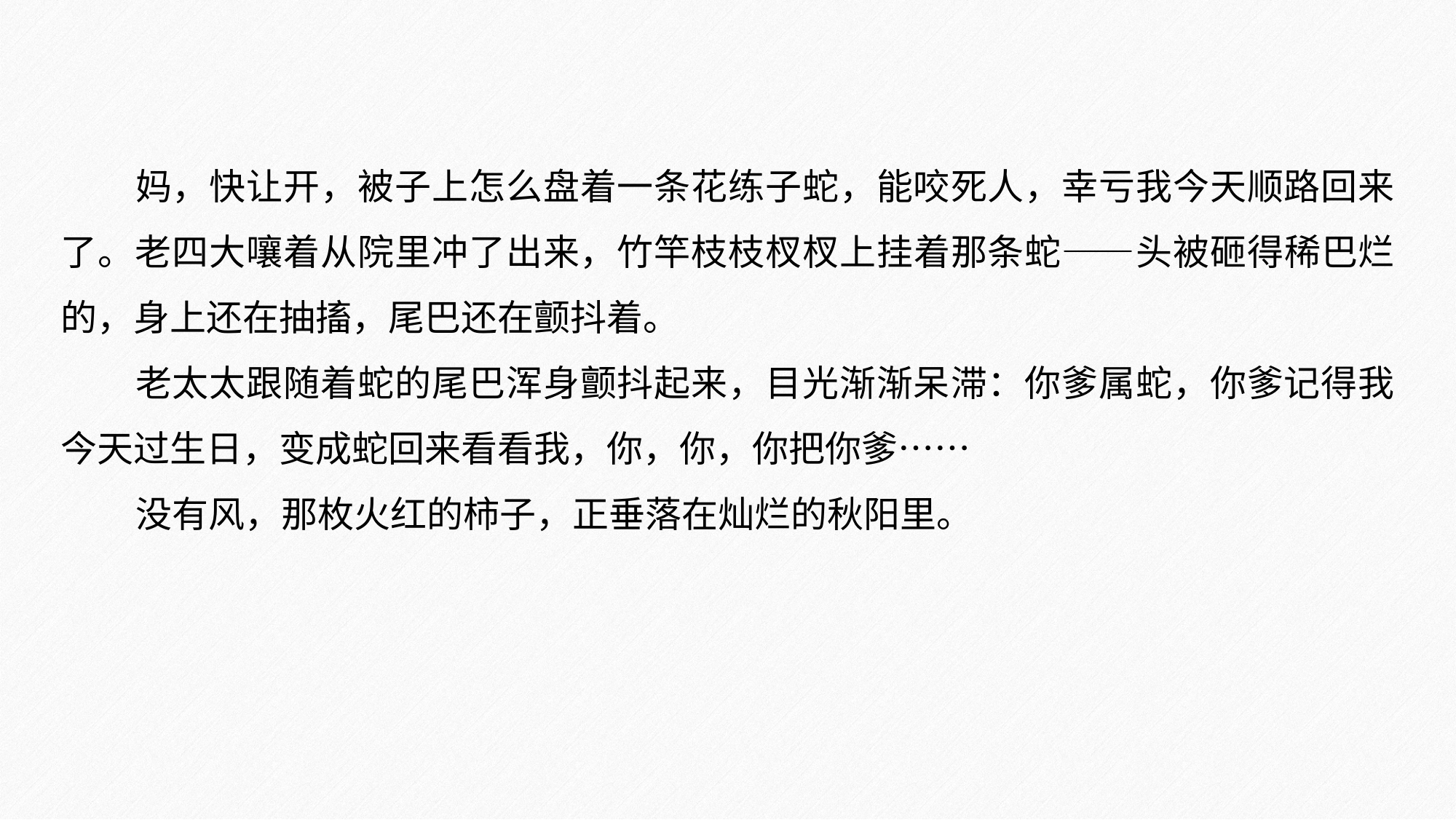

妈，快让开，被子上怎么盘着一条花练子蛇，能咬死人，幸亏我今天顺路回来了。老四大嚷着从院里冲了出来，竹竿枝枝杈杈上挂着那条蛇——头被砸得稀巴烂的，身上还在抽搐，尾巴还在颤抖着。
老太太跟随着蛇的尾巴浑身颤抖起来，目光渐渐呆滞：你爹属蛇，你爹记得我今天过生日，变成蛇回来看看我，你，你，你把你爹……
没有风，那枚火红的柿子，正垂落在灿烂的秋阳里。